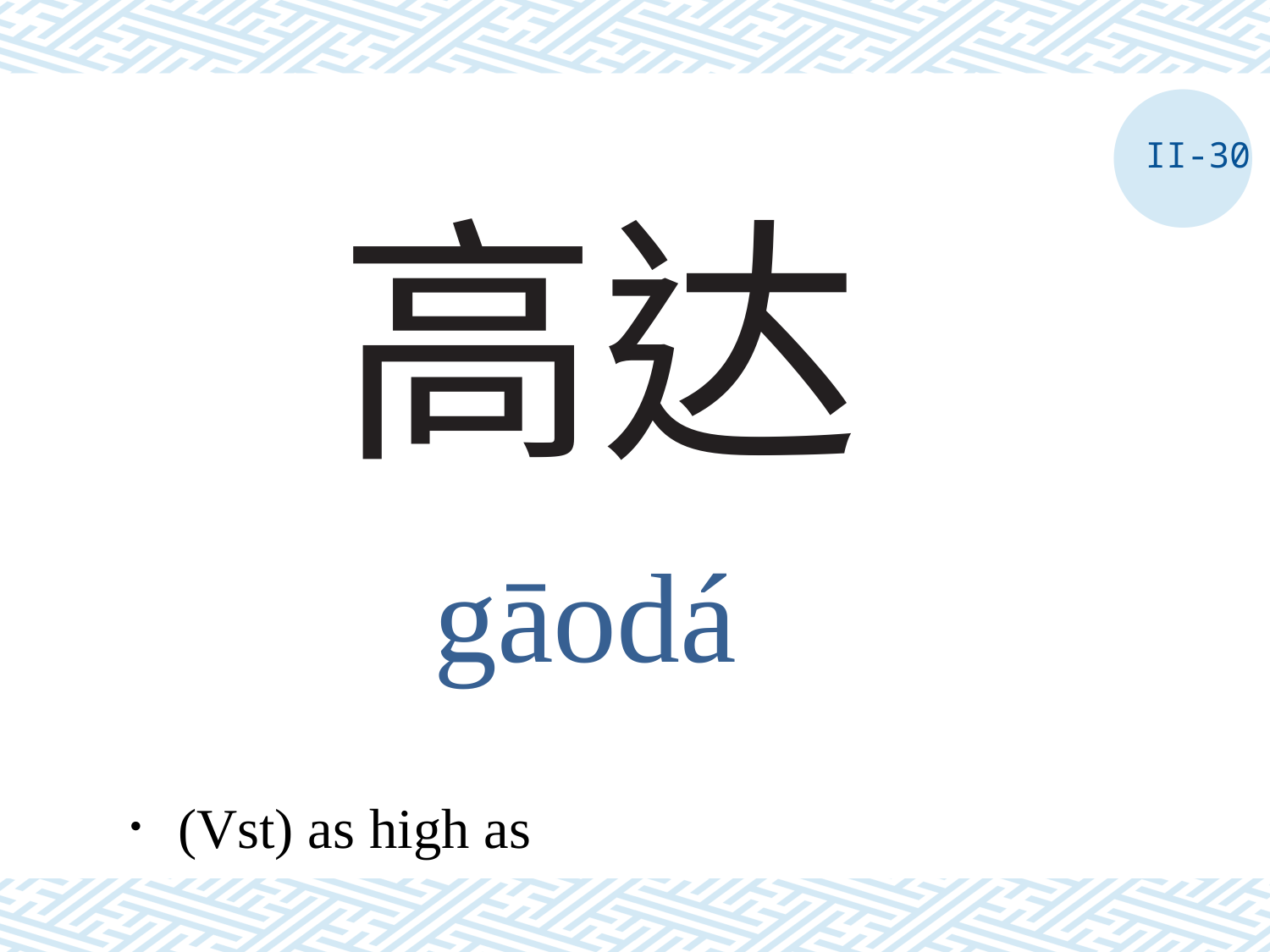

II-30

# 高达
gāodá
．(Vst) as high as